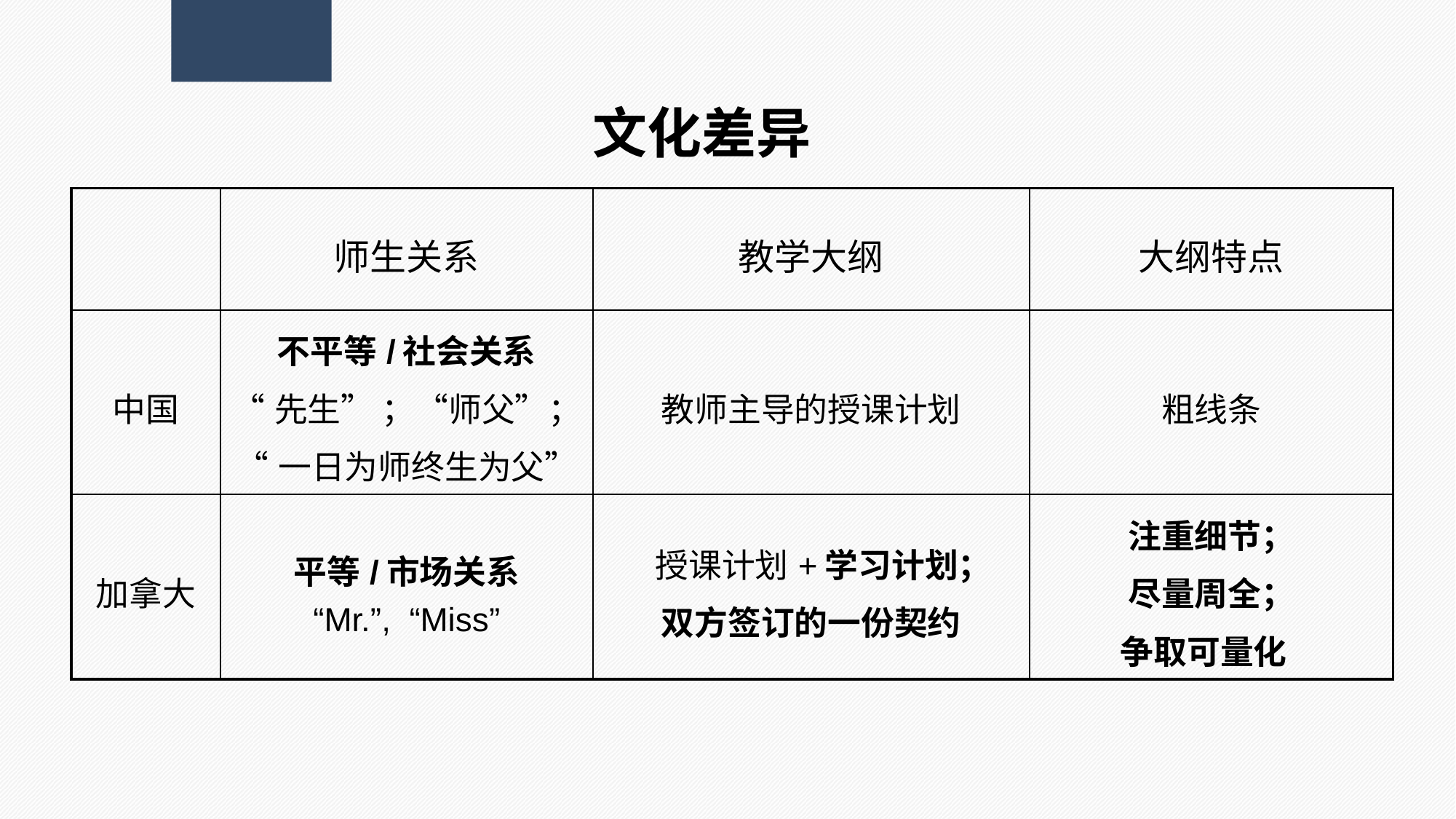

# 文化差异
|  | 师生关系 | 教学大纲 | 大纲特点 |
| --- | --- | --- | --- |
| 中国 | 不平等/社会关系 “先生” ；“师父”； “一日为师终生为父” | 教师主导的授课计划 | 粗线条 |
| 加拿大 | 平等/市场关系 “Mr.”, “Miss” | 授课计划+学习计划； 双方签订的一份契约 | 注重细节； 尽量周全； 争取可量化 |